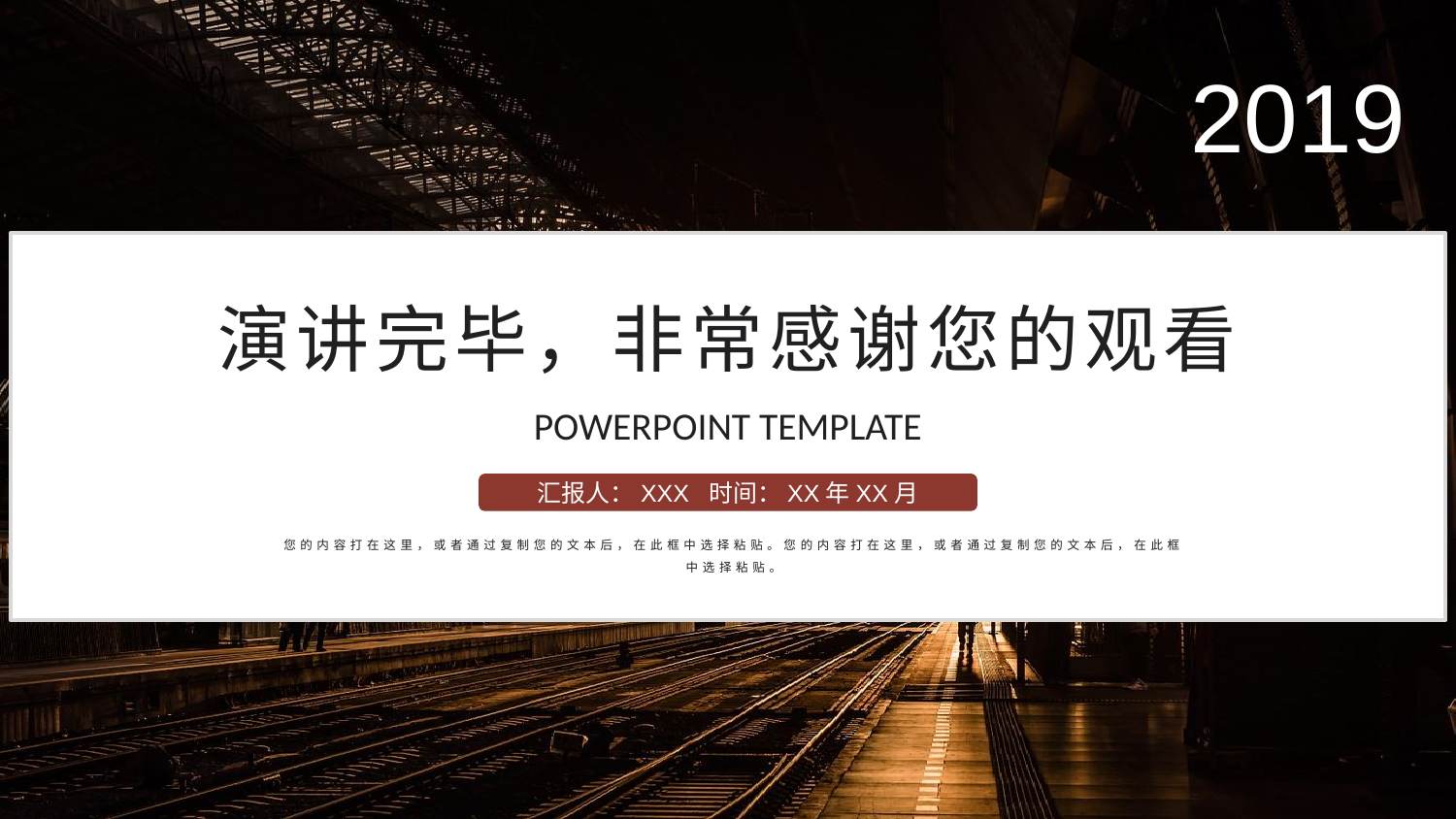

2019
一、关于我们(About Us)

演讲完毕，非常感谢您的观看
POWERPOINT TEMPLATE
汇报人：XXX  时间：XX年XX月
您的内容打在这里，或者通过复制您的文本后，在此框中选择粘贴。您的内容打在这里，或者通过复制您的文本后，在此框中选择粘贴。